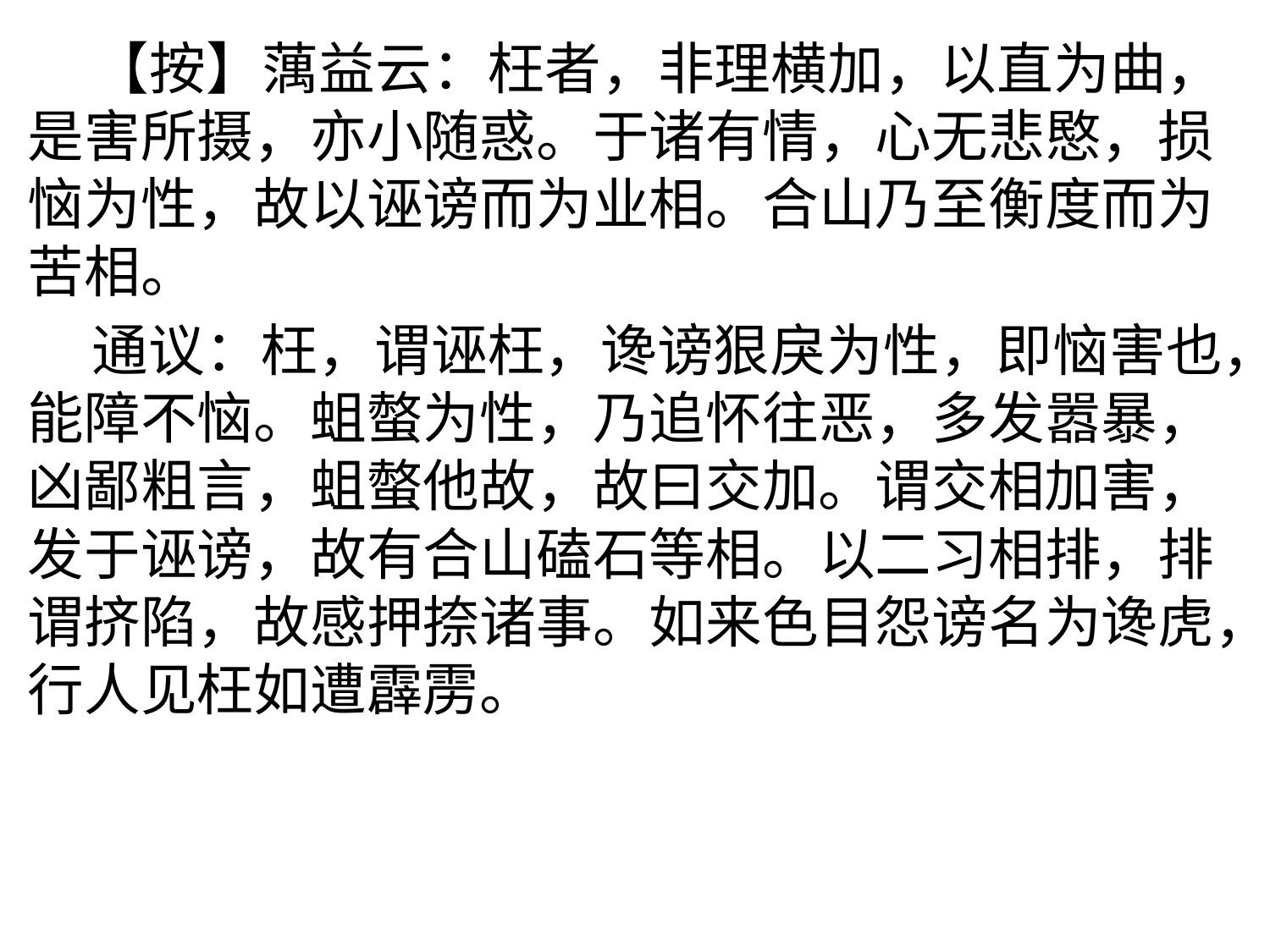

【按】蕅益云：枉者，非理横加，以直为曲，是害所摄，亦小随惑。于诸有情，心无悲愍，损恼为性，故以诬谤而为业相。合山乃至衡度而为苦相。
    通议：枉，谓诬枉，谗谤狠戾为性，即恼害也，能障不恼。蛆螫为性，乃追怀往恶，多发嚣暴，凶鄙粗言，蛆螫他故，故曰交加。谓交相加害，发于诬谤，故有合山磕石等相。以二习相排，排谓挤陷，故感押捺诸事。如来色目怨谤名为谗虎，行人见枉如遭霹雳。